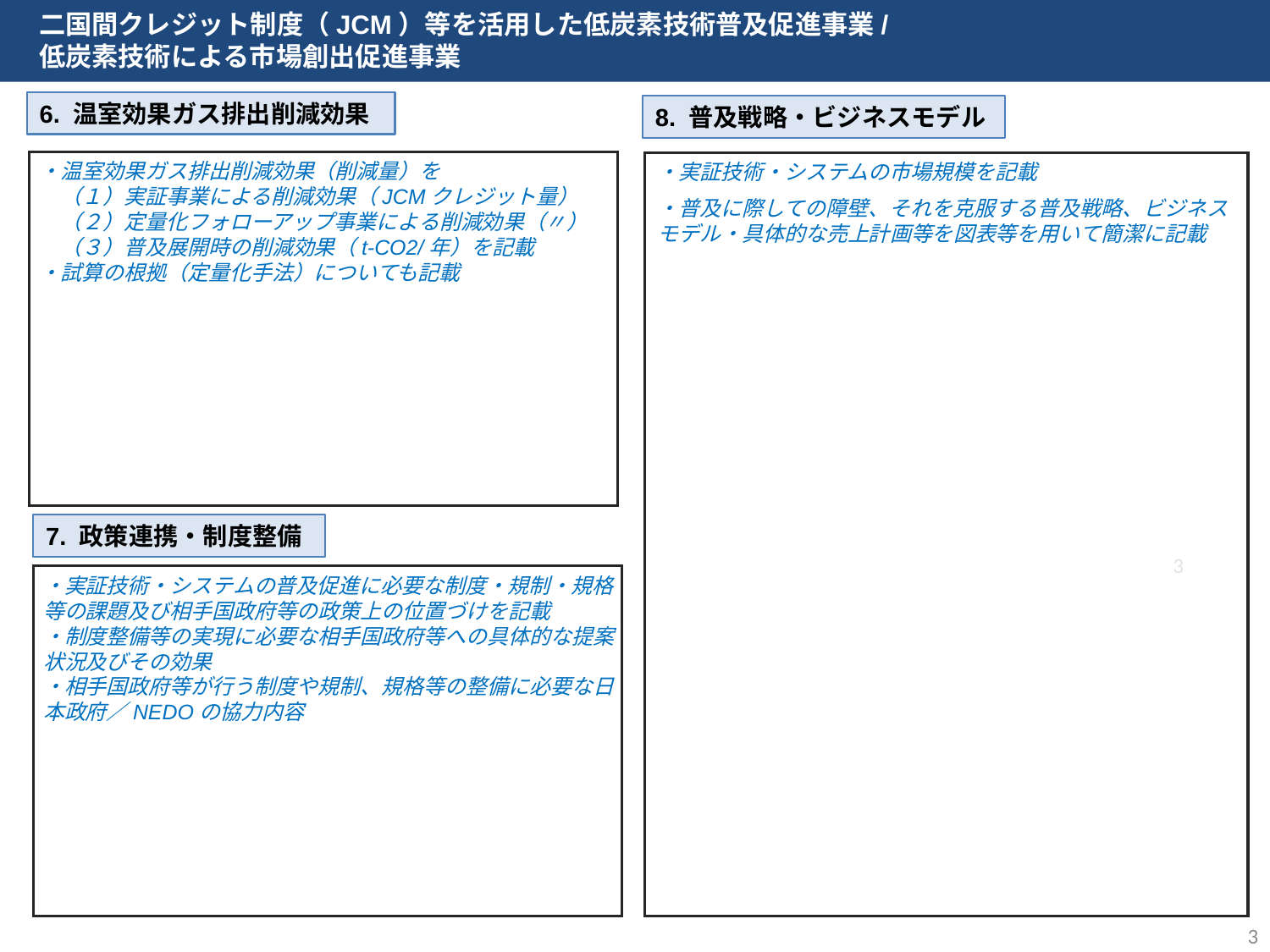

二国間クレジット制度（JCM）等を活用した低炭素技術普及促進事業/
　低炭素技術による市場創出促進事業

6. 温室効果ガス排出削減効果
8. 普及戦略・ビジネスモデル
・温室効果ガス排出削減効果（削減量）を
　（１）実証事業による削減効果（JCMクレジット量）
　（２）定量化フォローアップ事業による削減効果（〃）
　（３）普及展開時の削減効果（t-CO2/年）を記載
・試算の根拠（定量化手法）についても記載
・実証技術・システムの市場規模を記載
・普及に際しての障壁、それを克服する普及戦略、ビジネスモデル・具体的な売上計画等を図表等を用いて簡潔に記載

7. 政策連携・制度整備
3
・実証技術・システムの普及促進に必要な制度・規制・規格等の課題及び相手国政府等の政策上の位置づけを記載
・制度整備等の実現に必要な相手国政府等への具体的な提案状況及びその効果
・相手国政府等が行う制度や規制、規格等の整備に必要な日本政府／NEDOの協力内容
3